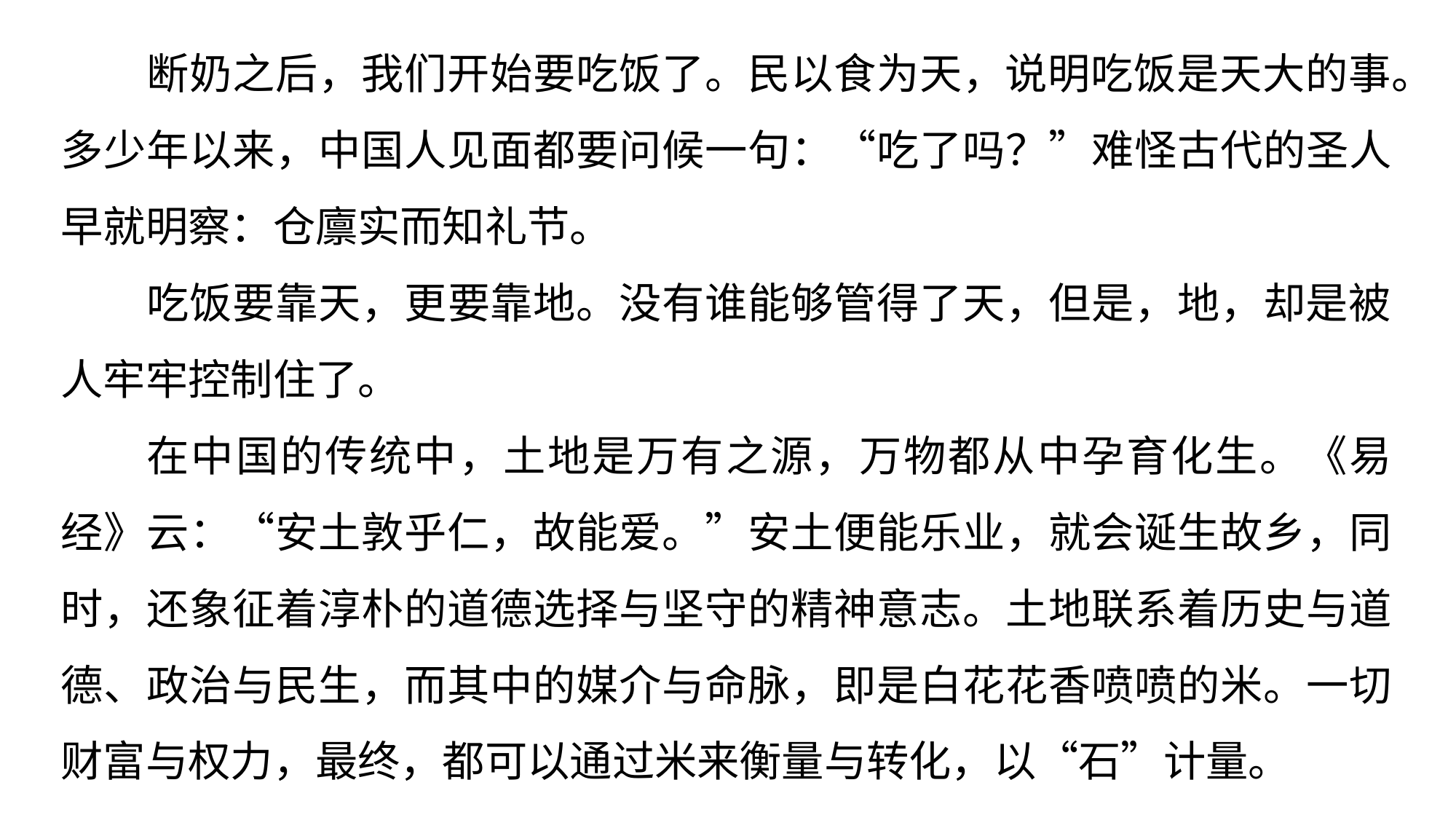

断奶之后，我们开始要吃饭了。民以食为天，说明吃饭是天大的事。多少年以来，中国人见面都要问候一句：“吃了吗？”难怪古代的圣人早就明察：仓廪实而知礼节。
吃饭要靠天，更要靠地。没有谁能够管得了天，但是，地，却是被人牢牢控制住了。
在中国的传统中，土地是万有之源，万物都从中孕育化生。《易经》云：“安土敦乎仁，故能爱。”安土便能乐业，就会诞生故乡，同时，还象征着淳朴的道德选择与坚守的精神意志。土地联系着历史与道德、政治与民生，而其中的媒介与命脉，即是白花花香喷喷的米。一切财富与权力，最终，都可以通过米来衡量与转化，以“石”计量。